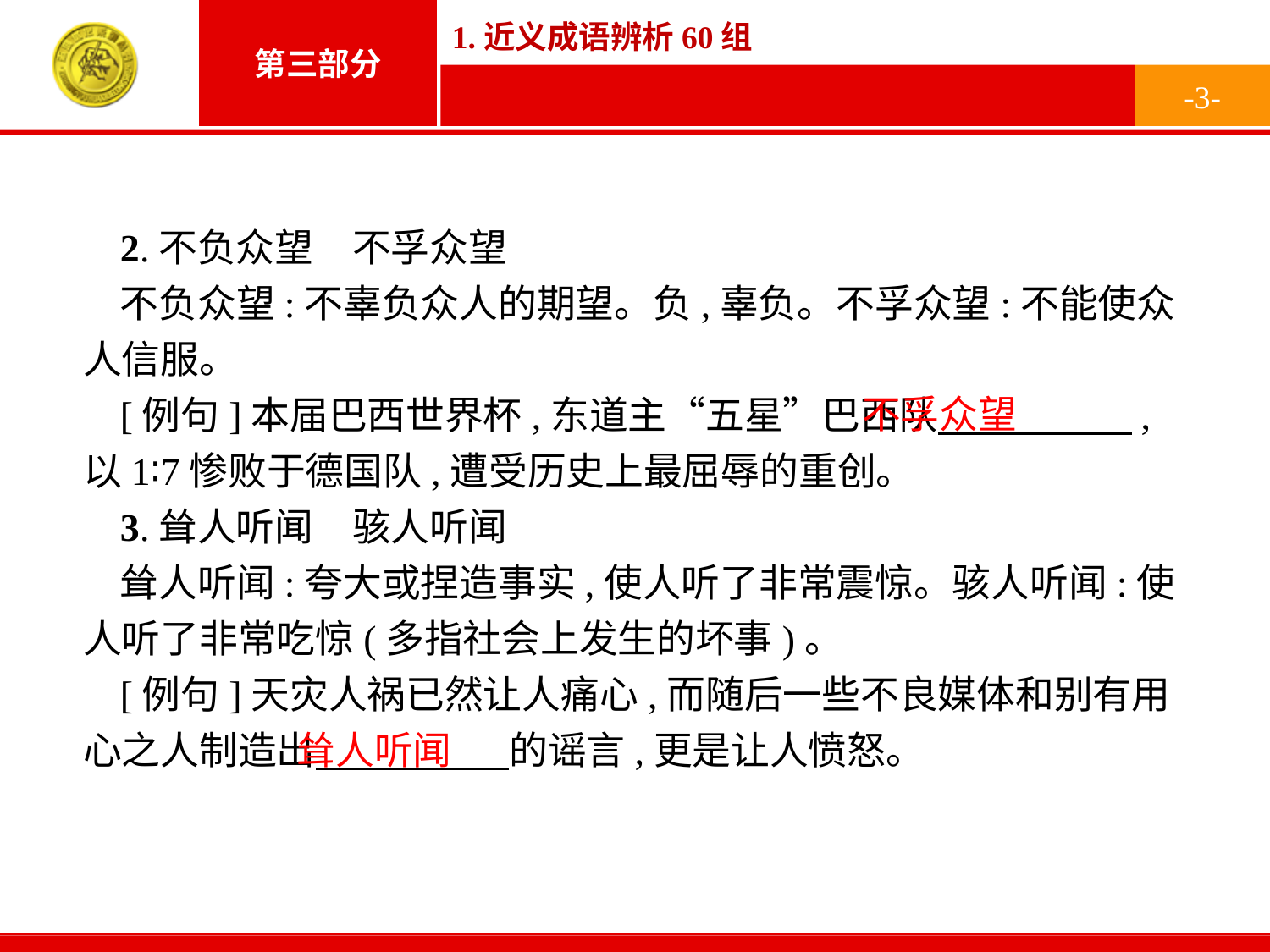

-3-
2.不负众望　不孚众望
不负众望:不辜负众人的期望。负,辜负。不孚众望:不能使众人信服。
[例句]本届巴西世界杯,东道主“五星”巴西队　　　　　,以1∶7惨败于德国队,遭受历史上最屈辱的重创。
3.耸人听闻　骇人听闻
耸人听闻:夸大或捏造事实,使人听了非常震惊。骇人听闻:使人听了非常吃惊(多指社会上发生的坏事)。
[例句]天灾人祸已然让人痛心,而随后一些不良媒体和别有用心之人制造出　　　　　的谣言,更是让人愤怒。
不孚众望
耸人听闻